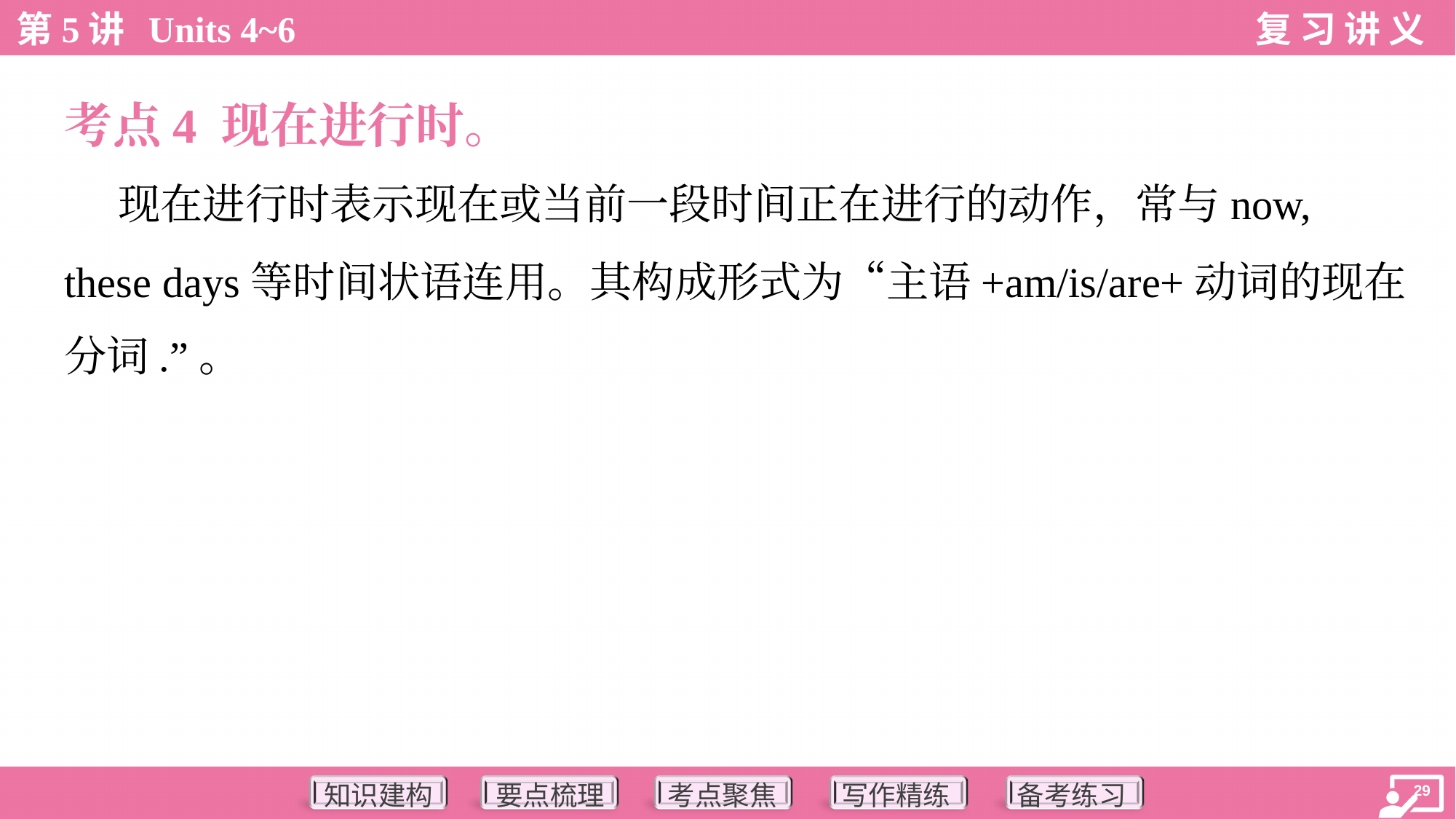

考点4 现在进行时。
    现在进行时表示现在或当前一段时间正在进行的动作，常与now,
these days等时间状语连用。其构成形式为“主语+am/is/are+动词的现在
分词.”。